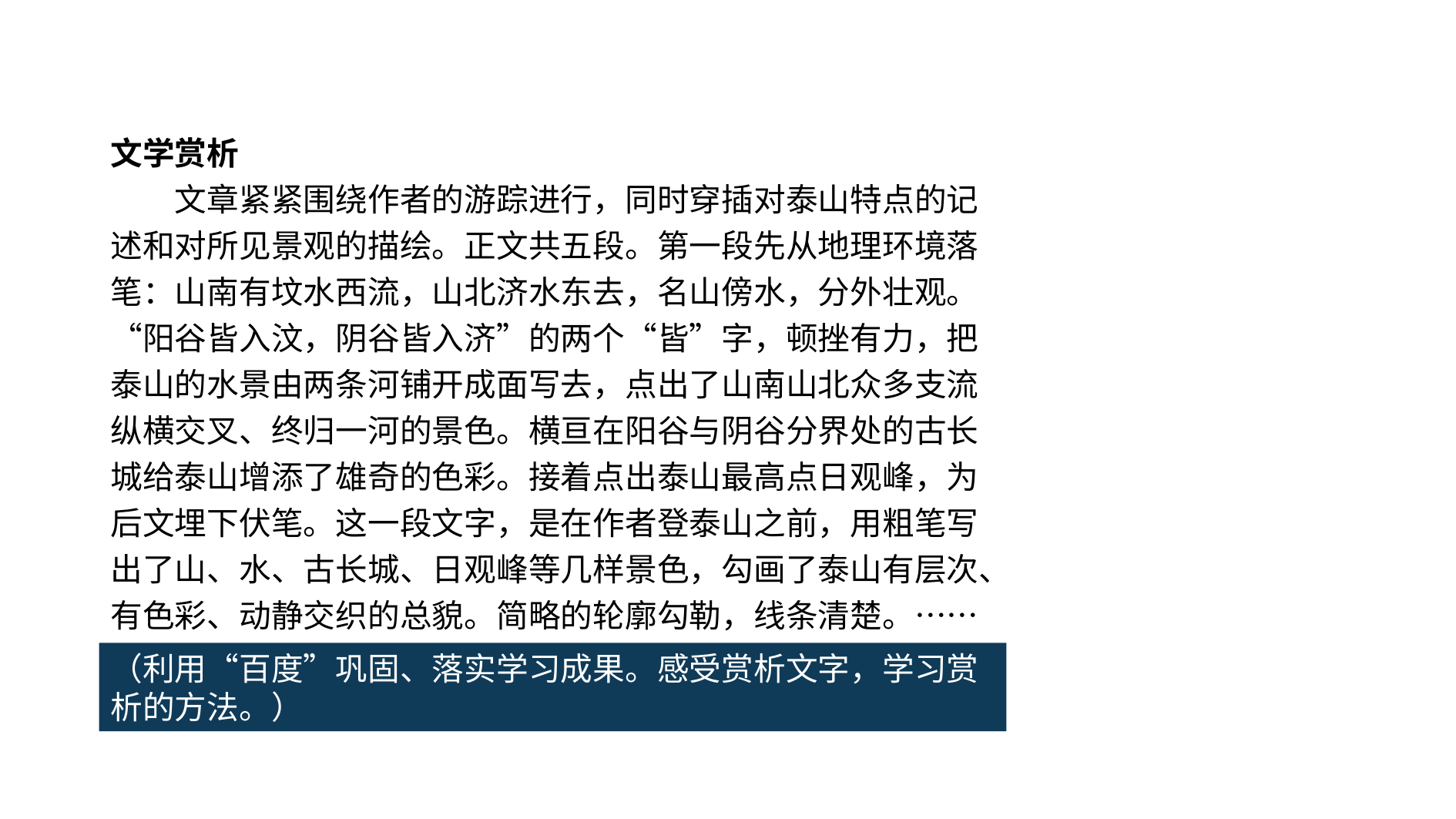

文学赏析
　　文章紧紧围绕作者的游踪进行，同时穿插对泰山特点的记述和对所见景观的描绘。正文共五段。第一段先从地理环境落笔：山南有坟水西流，山北济水东去，名山傍水，分外壮观。“阳谷皆入汶，阴谷皆入济”的两个“皆”字，顿挫有力，把泰山的水景由两条河铺开成面写去，点出了山南山北众多支流纵横交叉、终归一河的景色。横亘在阳谷与阴谷分界处的古长城给泰山增添了雄奇的色彩。接着点出泰山最高点日观峰，为后文埋下伏笔。这一段文字，是在作者登泰山之前，用粗笔写出了山、水、古长城、日观峰等几样景色，勾画了泰山有层次、有色彩、动静交织的总貌。简略的轮廓勾勒，线条清楚。……

（利用“百度”巩固、落实学习成果。感受赏析文字，学习赏析的方法。）